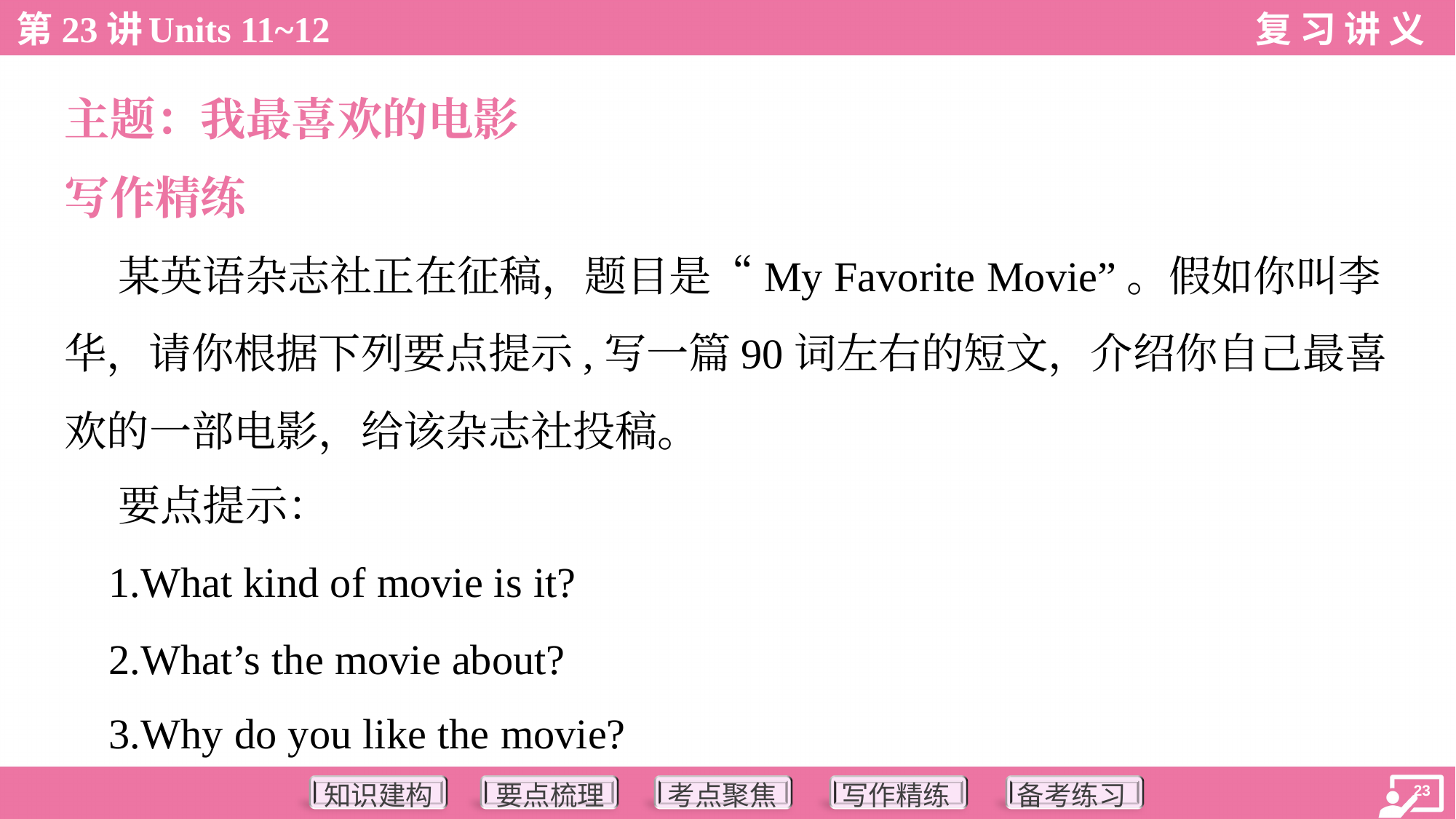

主题：我最喜欢的电影
写作精练
    某英语杂志社正在征稿，题目是“My Favorite Movie”。假如你叫李
华，请你根据下列要点提示,写一篇90词左右的短文，介绍你自己最喜
欢的一部电影，给该杂志社投稿。
    要点提示：
    1.What kind of movie is it?
    2.What’s the movie about?
    3.Why do you like the movie?